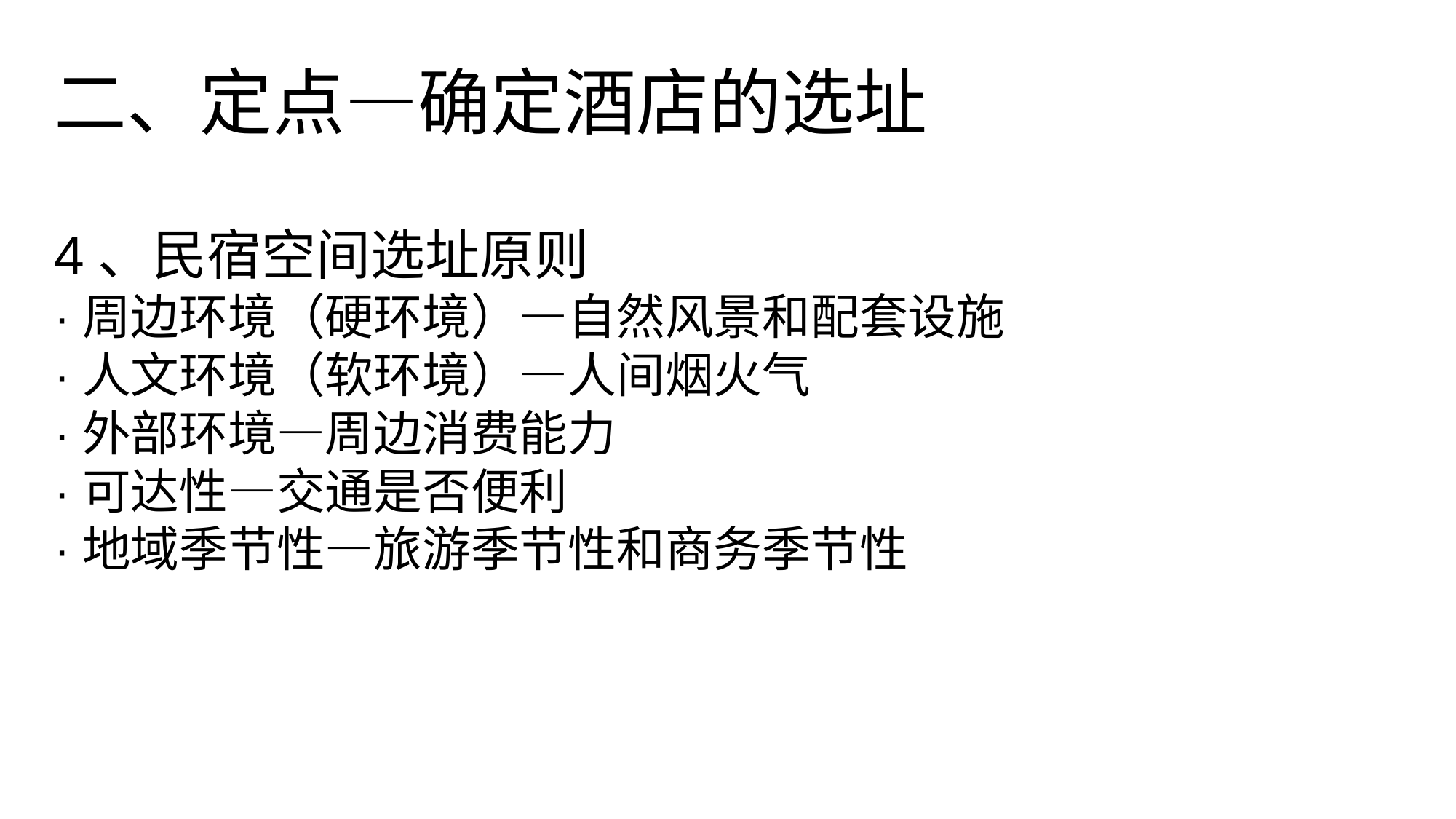

二、定点—确定酒店的选址
4、民宿空间选址原则
·周边环境（硬环境）—自然风景和配套设施
·人文环境（软环境）—人间烟火气
·外部环境—周边消费能力
·可达性—交通是否便利
·地域季节性—旅游季节性和商务季节性